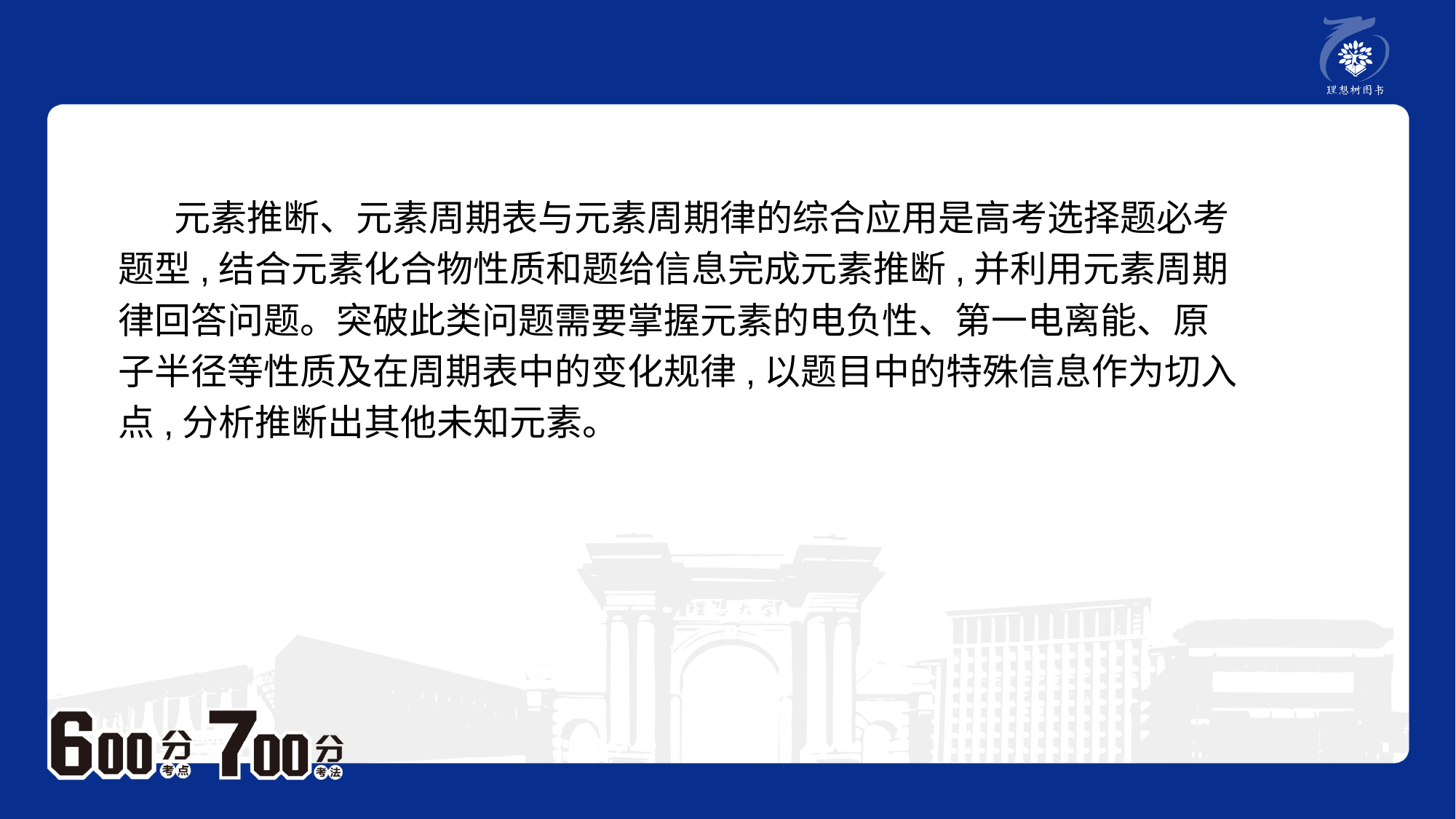

元素推断、元素周期表与元素周期律的综合应用是高考选择题必考题型,结合元素化合物性质和题给信息完成元素推断,并利用元素周期律回答问题。突破此类问题需要掌握元素的电负性、第一电离能、原子半径等性质及在周期表中的变化规律,以题目中的特殊信息作为切入点,分析推断出其他未知元素。